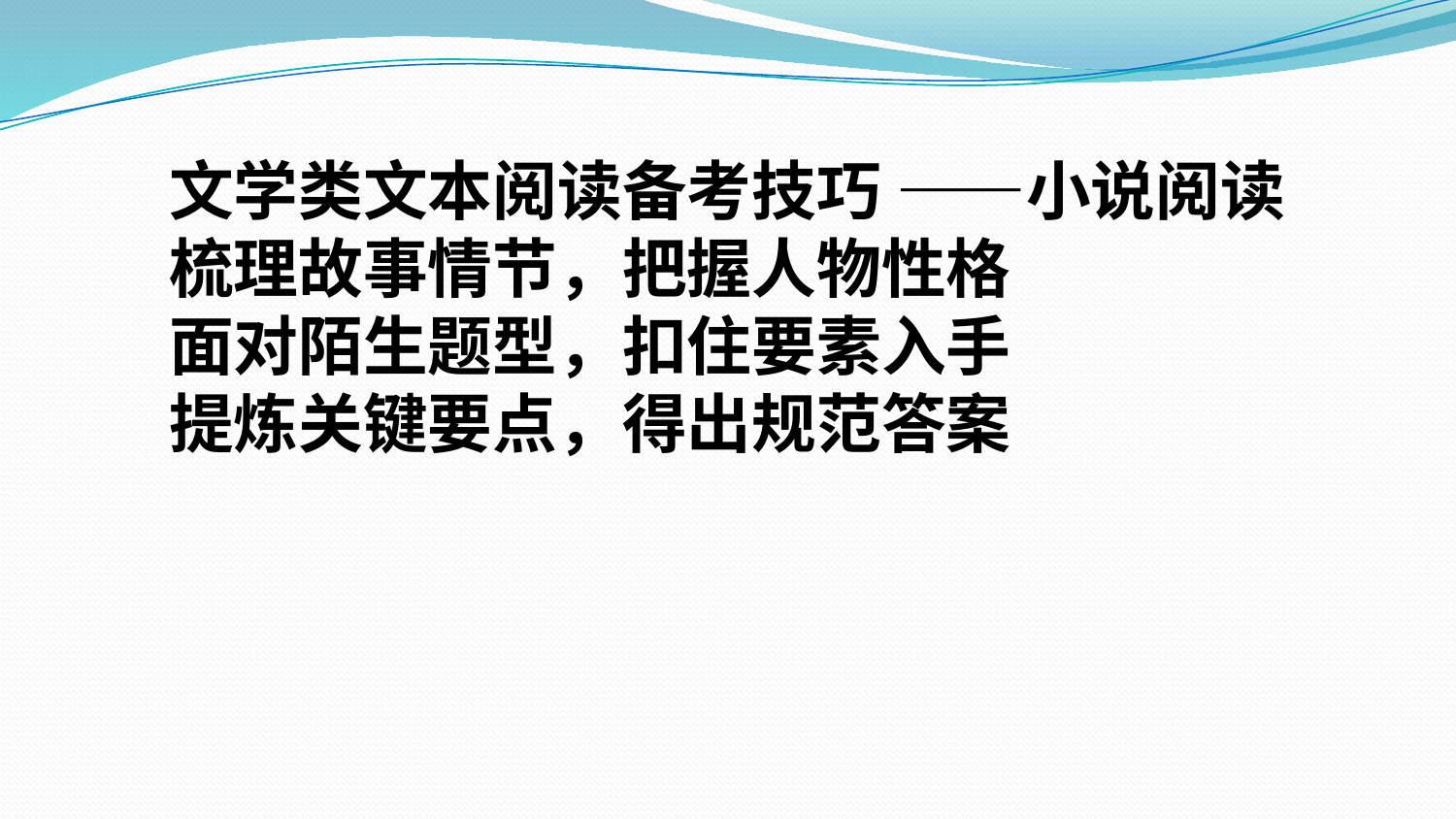

文学类文本阅读备考技巧 ——小说阅读
梳理故事情节，把握人物性格
面对陌生题型，扣住要素入手
提炼关键要点，得出规范答案